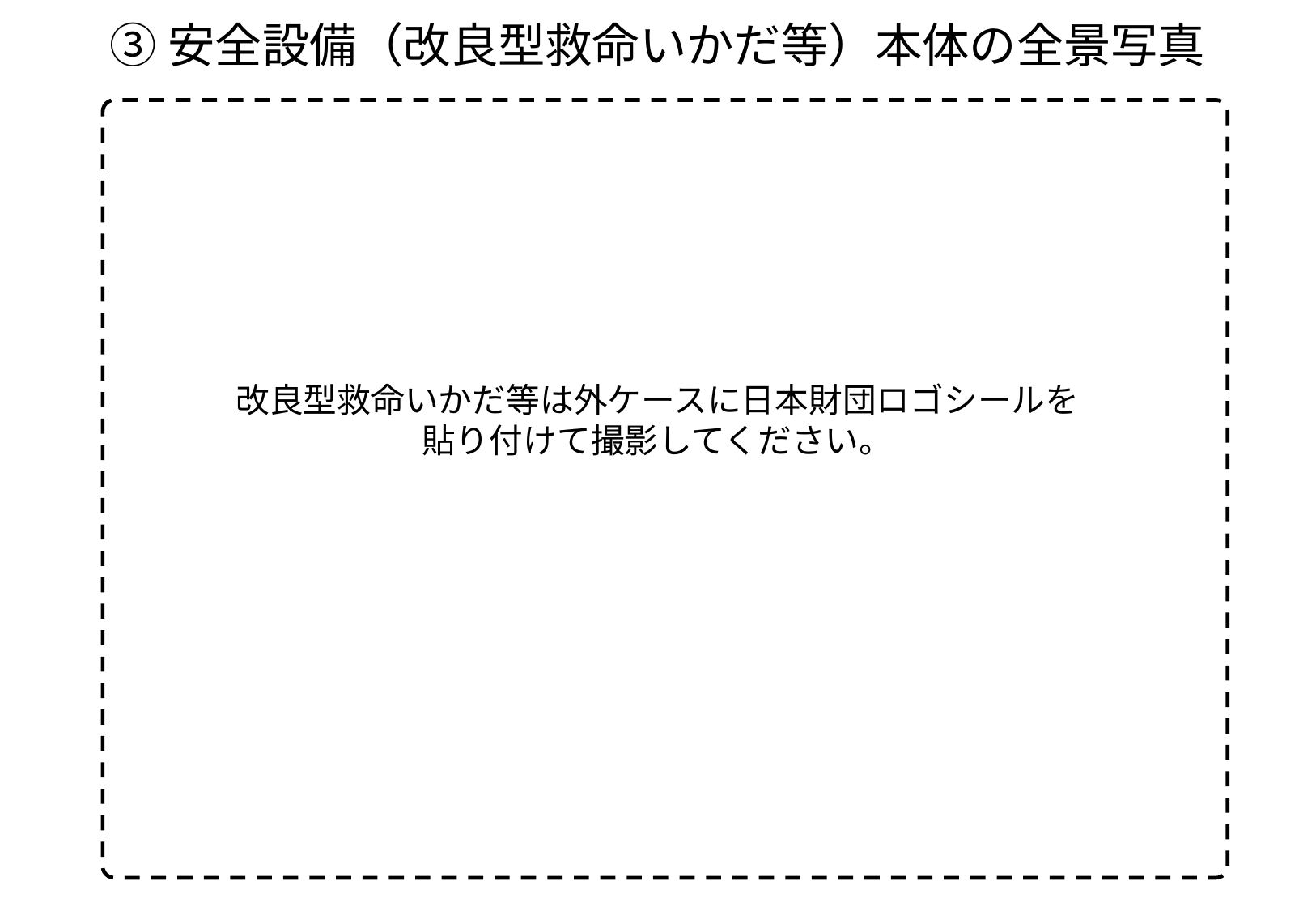

③安全設備（改良型救命いかだ等）本体の全景写真

改良型救命いかだ等は外ケースに日本財団ロゴシールを
貼り付けて撮影してください。